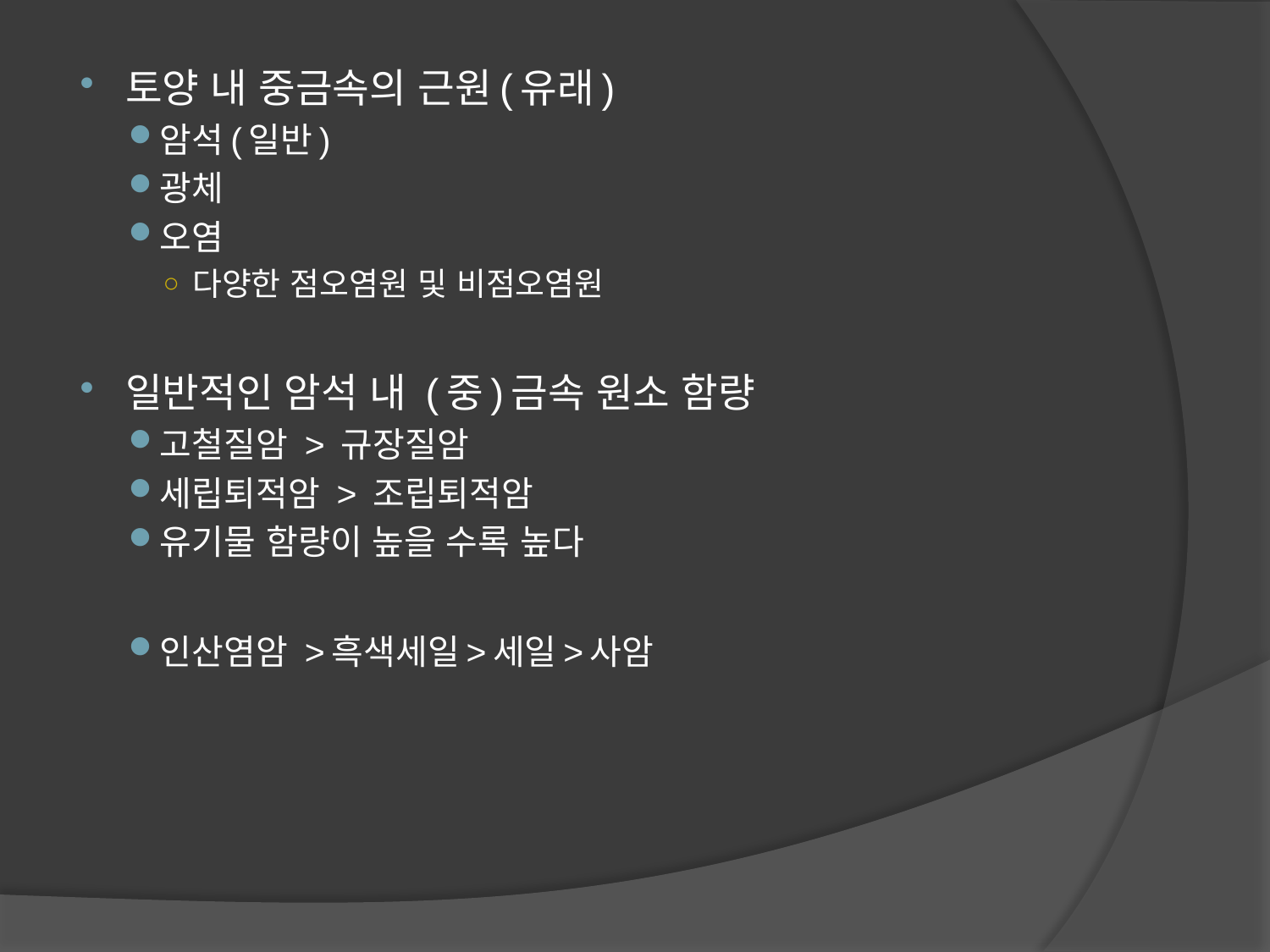

토양 내 중금속의 근원(유래)
암석(일반)
광체
오염
다양한 점오염원 및 비점오염원

일반적인 암석 내 (중)금속 원소 함량
고철질암 > 규장질암
세립퇴적암 > 조립퇴적암
유기물 함량이 높을 수록 높다

인산염암 >흑색세일>세일>사암